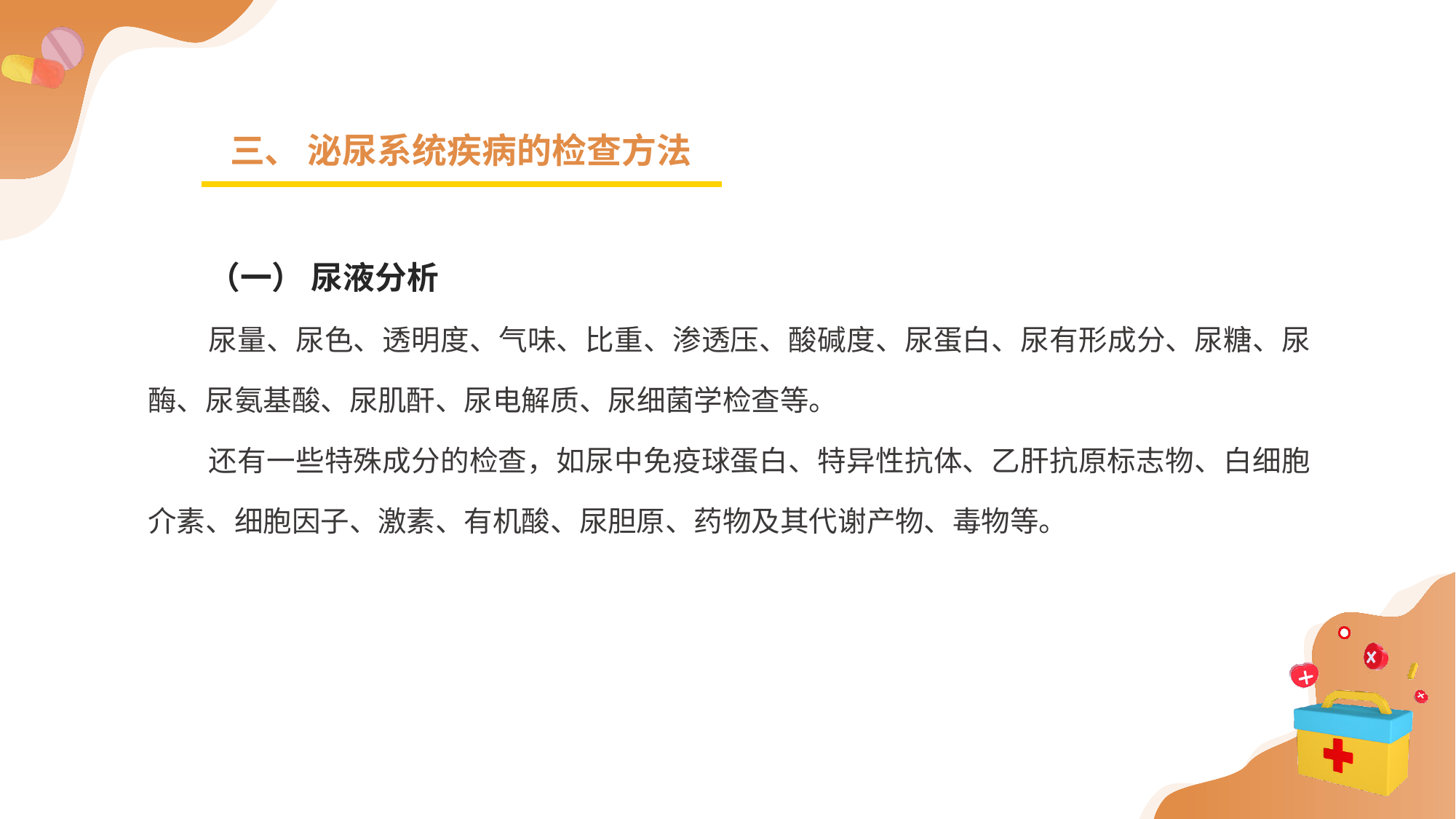

三、 泌尿系统疾病的检查方法
（一） 尿液分析
尿量、尿色、透明度、气味、比重、渗透压、酸碱度、尿蛋白、尿有形成分、尿糖、尿酶、尿氨基酸、尿肌酐、尿电解质、尿细菌学检查等。
还有一些特殊成分的检查，如尿中免疫球蛋白、特异性抗体、乙肝抗原标志物、白细胞介素、细胞因子、激素、有机酸、尿胆原、药物及其代谢产物、毒物等。